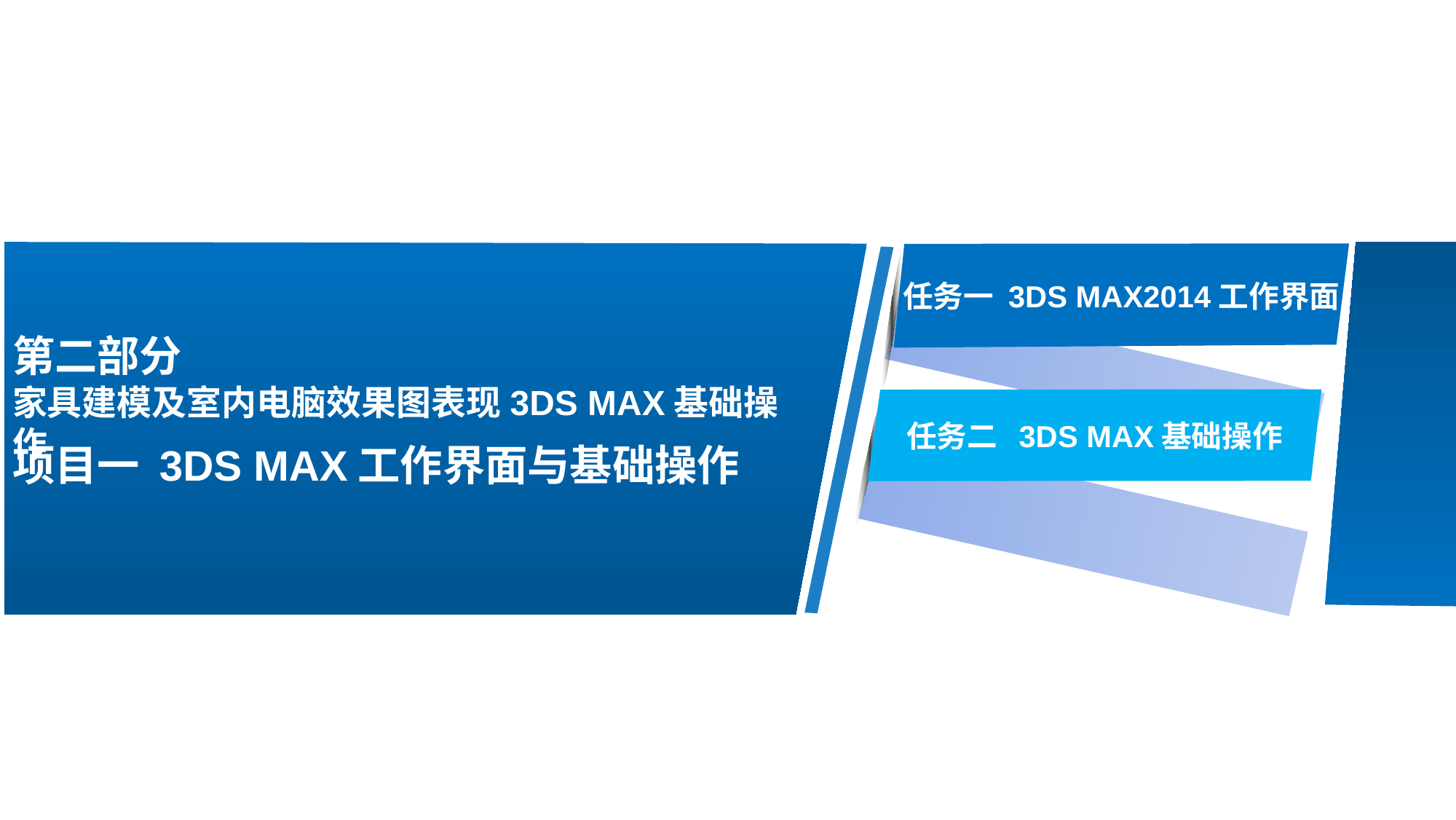

任务一 3DS MAX2014工作界面

第二部分
家具建模及室内电脑效果图表现3DS MAX基础操作

任务二  3DS MAX基础操作
项目一 3DS MAX工作界面与基础操作